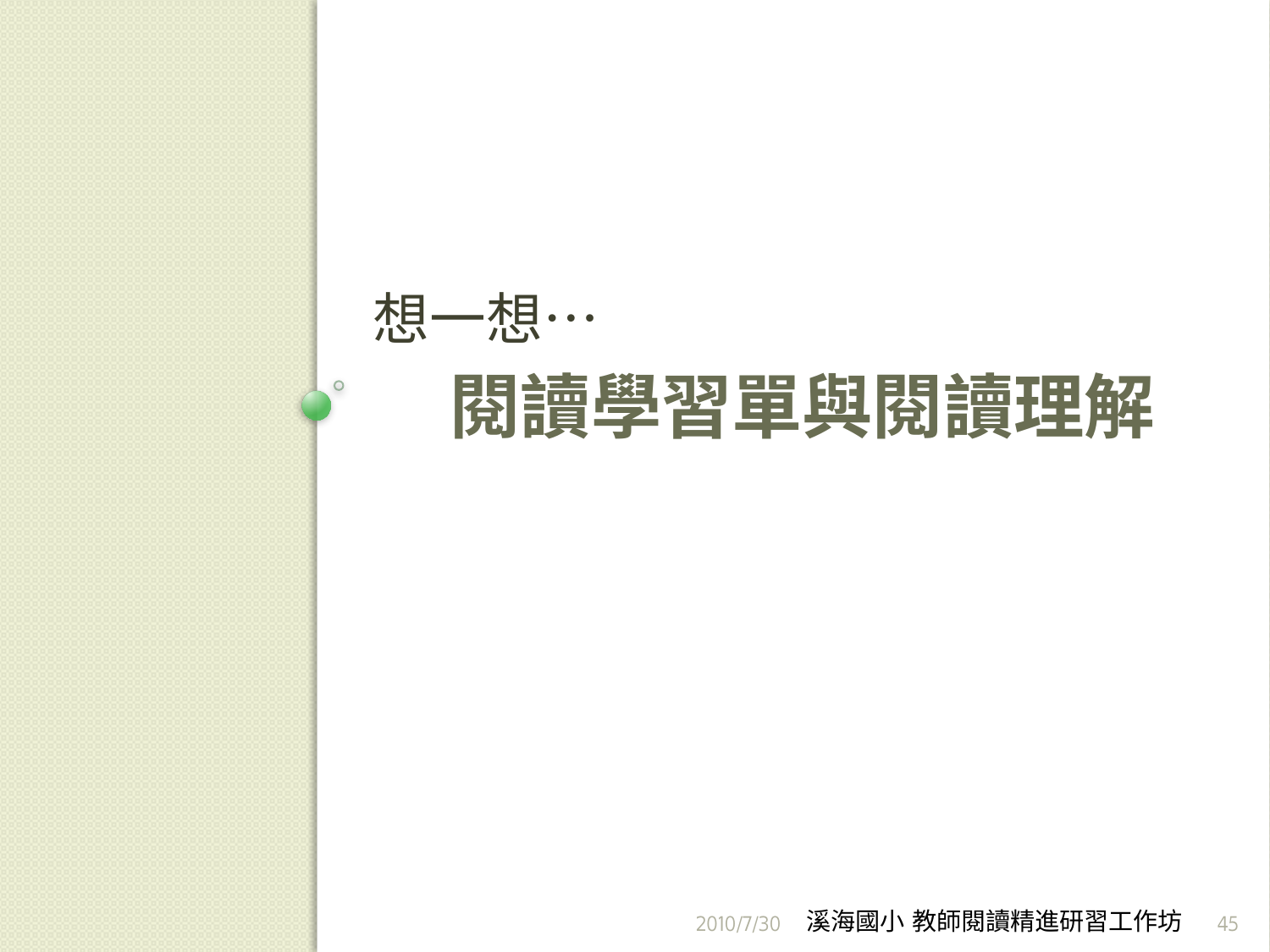

想一想…
# 閱讀學習單與閱讀理解
2010/7/30
溪海國小 教師閱讀精進研習工作坊
45